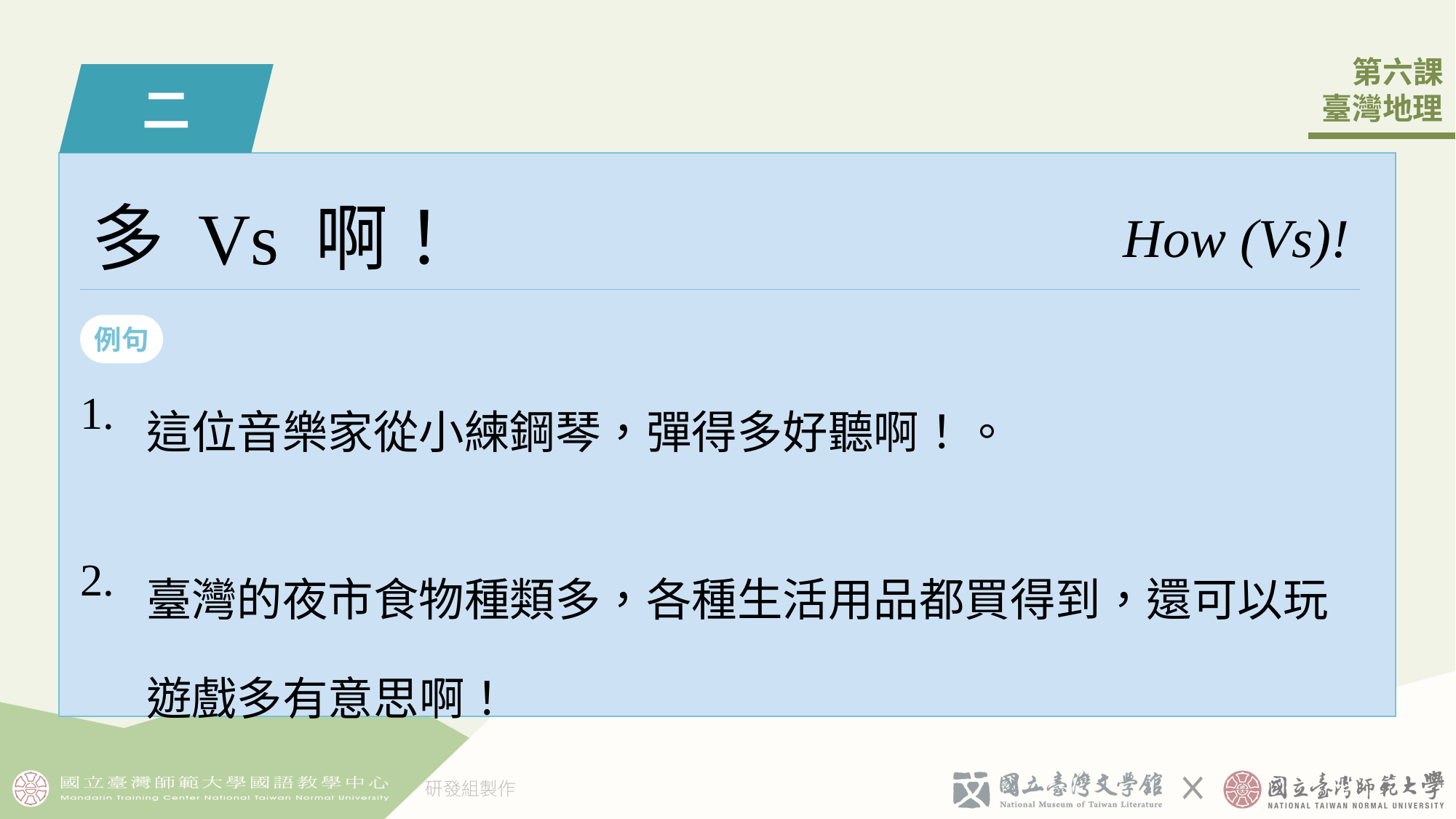

二
多 Vs 啊！
How (Vs)!
例句
| 1. | 這位音樂󠇡家從小練鋼琴，彈󠇡得󠇡多好聽啊！。 |
| --- | --- |
| 2. | 臺灣的夜市食物種類多，各種生活用品都買得到，還可以玩遊戲多有意思󠇢啊！ |
4